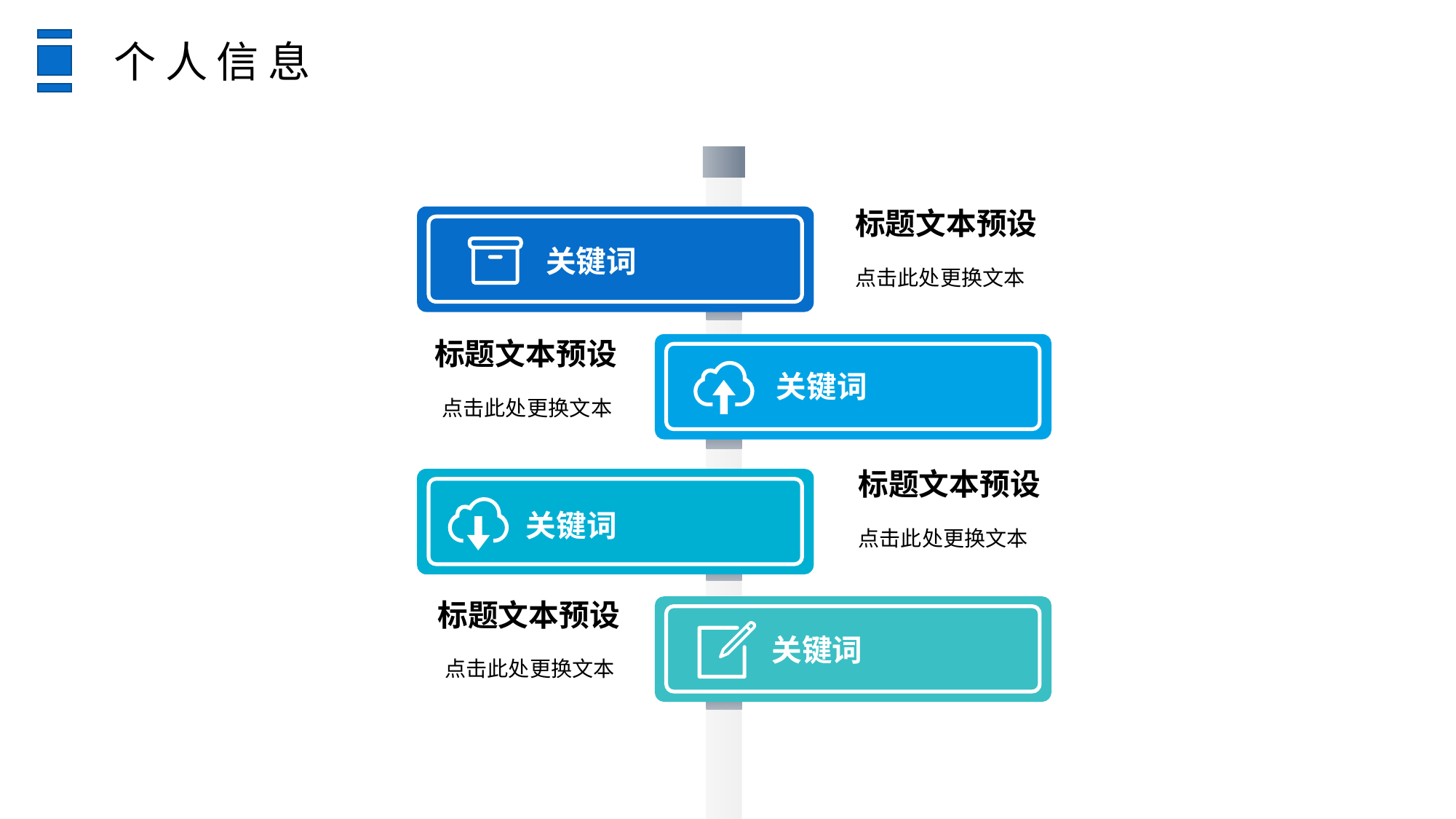

个人信息

标题文本预设

关键词
点击此处更换文本

标题文本预设

关键词
点击此处更换文本

标题文本预设

关键词
点击此处更换文本

标题文本预设

关键词
点击此处更换文本